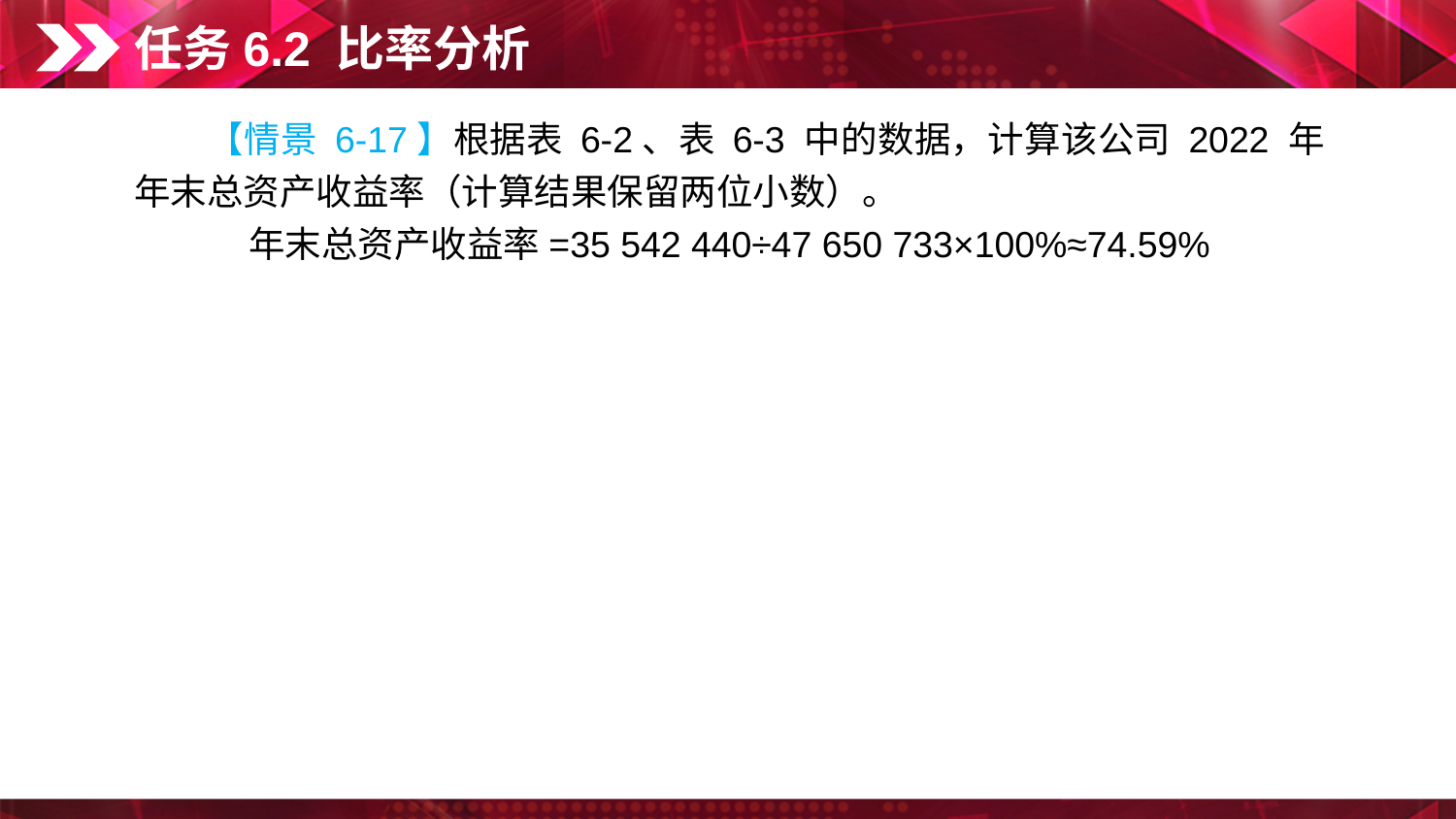

任务6.2 比率分析

　　【情景 6-17】根据表 6-2、表 6-3 中的数据，计算该公司 2022 年年末总资产收益率（计算结果保留两位小数）。
年末总资产收益率=35 542 440÷47 650 733×100%≈74.59%